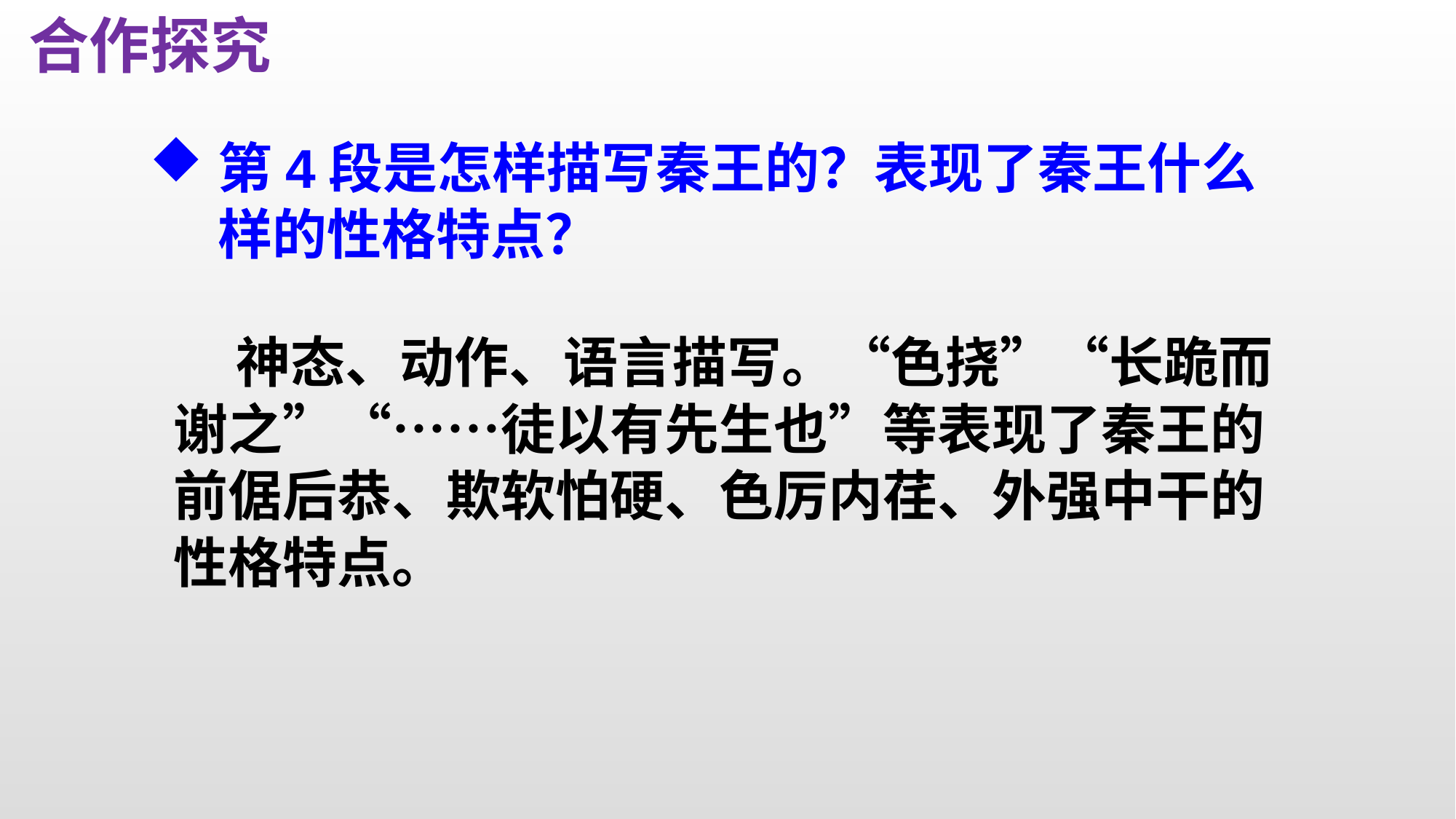

合作探究

第4段是怎样描写秦王的？表现了秦王什么样的性格特点？
    神态、动作、语言描写。“色挠”“长跪而谢之”“……徒以有先生也”等表现了秦王的前倨后恭、欺软怕硬、色厉内荏、外强中干的性格特点。